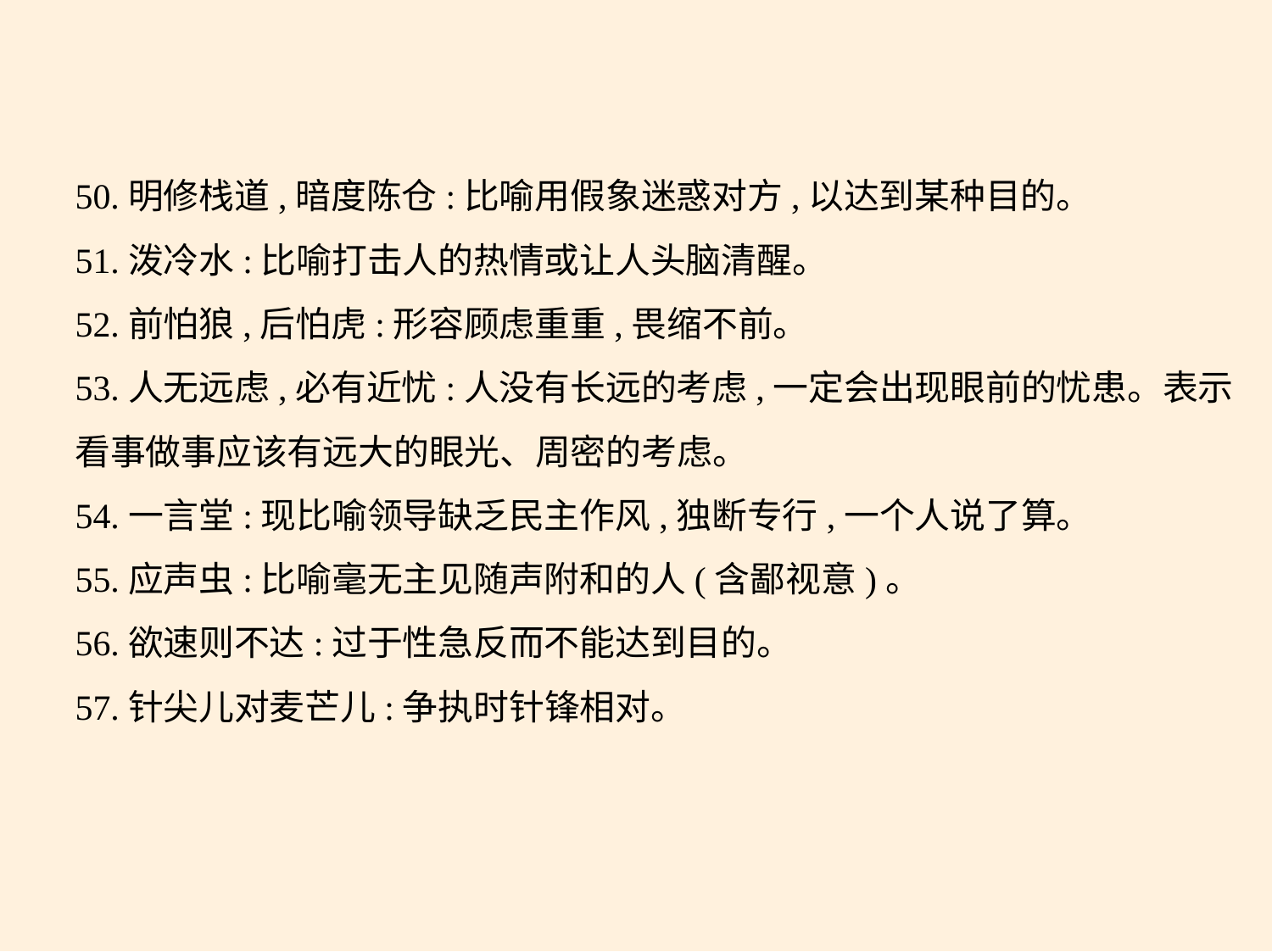

50.明修栈道,暗度陈仓:比喻用假象迷惑对方,以达到某种目的。
51.泼冷水:比喻打击人的热情或让人头脑清醒。
52.前怕狼,后怕虎:形容顾虑重重,畏缩不前。
53.人无远虑,必有近忧:人没有长远的考虑,一定会出现眼前的忧患。表示
看事做事应该有远大的眼光、周密的考虑。
54.一言堂:现比喻领导缺乏民主作风,独断专行,一个人说了算。
55.应声虫:比喻毫无主见随声附和的人(含鄙视意)。
56.欲速则不达:过于性急反而不能达到目的。
57.针尖儿对麦芒儿:争执时针锋相对。